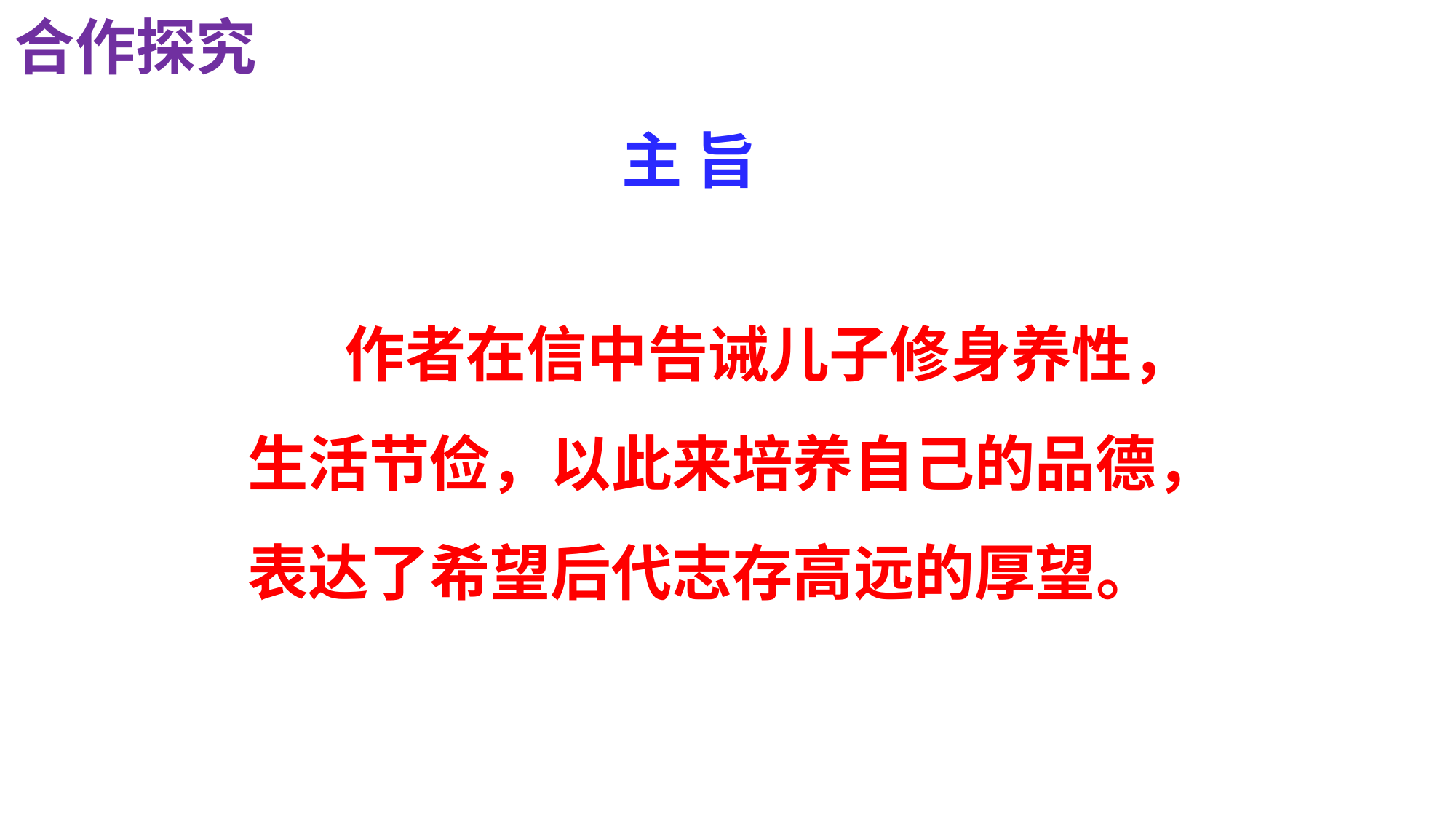

合作探究
主 旨

         作者在信中告诫儿子修身养性，生活节俭，以此来培养自己的品德，表达了希望后代志存高远的厚望。